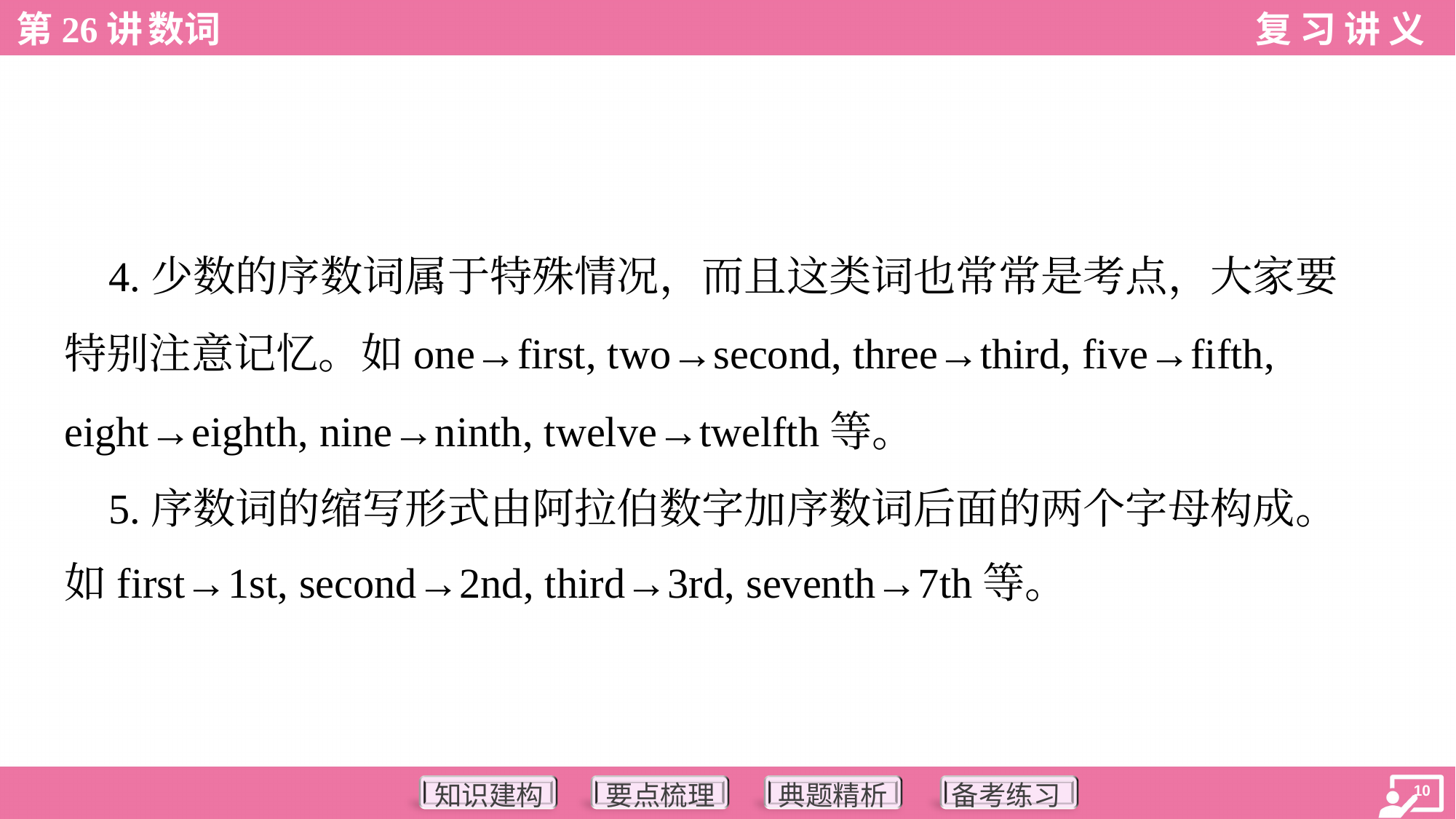

4.少数的序数词属于特殊情况，而且这类词也常常是考点，大家要
特别注意记忆。如one→first, two→second, three→third, five→fifth,
eight→eighth, nine→ninth, twelve→twelfth等。
    5.序数词的缩写形式由阿拉伯数字加序数词后面的两个字母构成。
如first→1st, second→2nd, third→3rd, seventh→7th等。